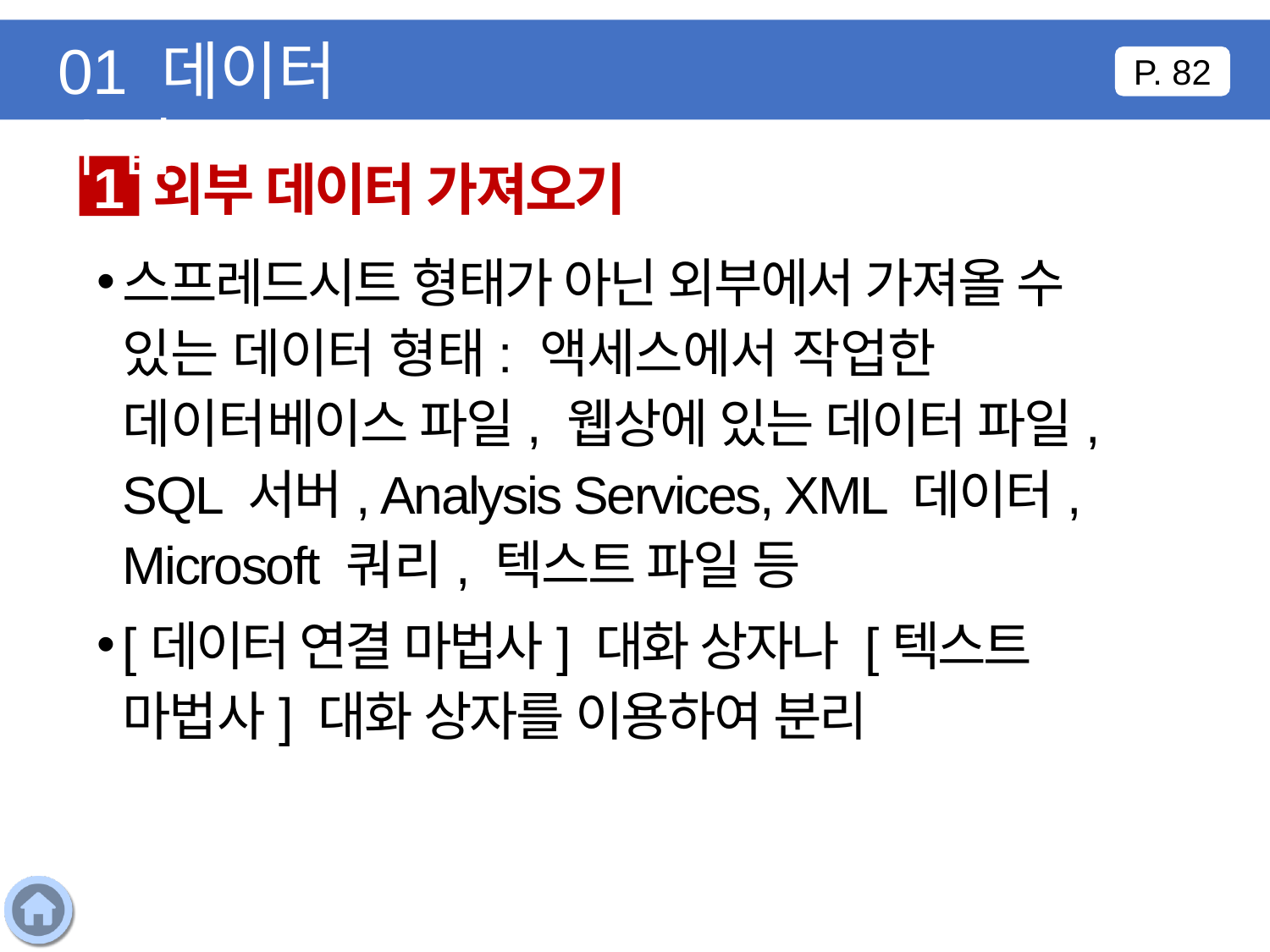

01 데이터 수집
P. 82
외부 데이터 가져오기
1
스프레드시트 형태가 아닌 외부에서 가져올 수 있는 데이터 형태: 액세스에서 작업한 데이터베이스 파일, 웹상에 있는 데이터 파일, SQL 서버, Analysis Services, XML 데이터, Microsoft 쿼리, 텍스트 파일 등
[데이터 연결 마법사] 대화 상자나 [텍스트 마법사] 대화 상자를 이용하여 분리